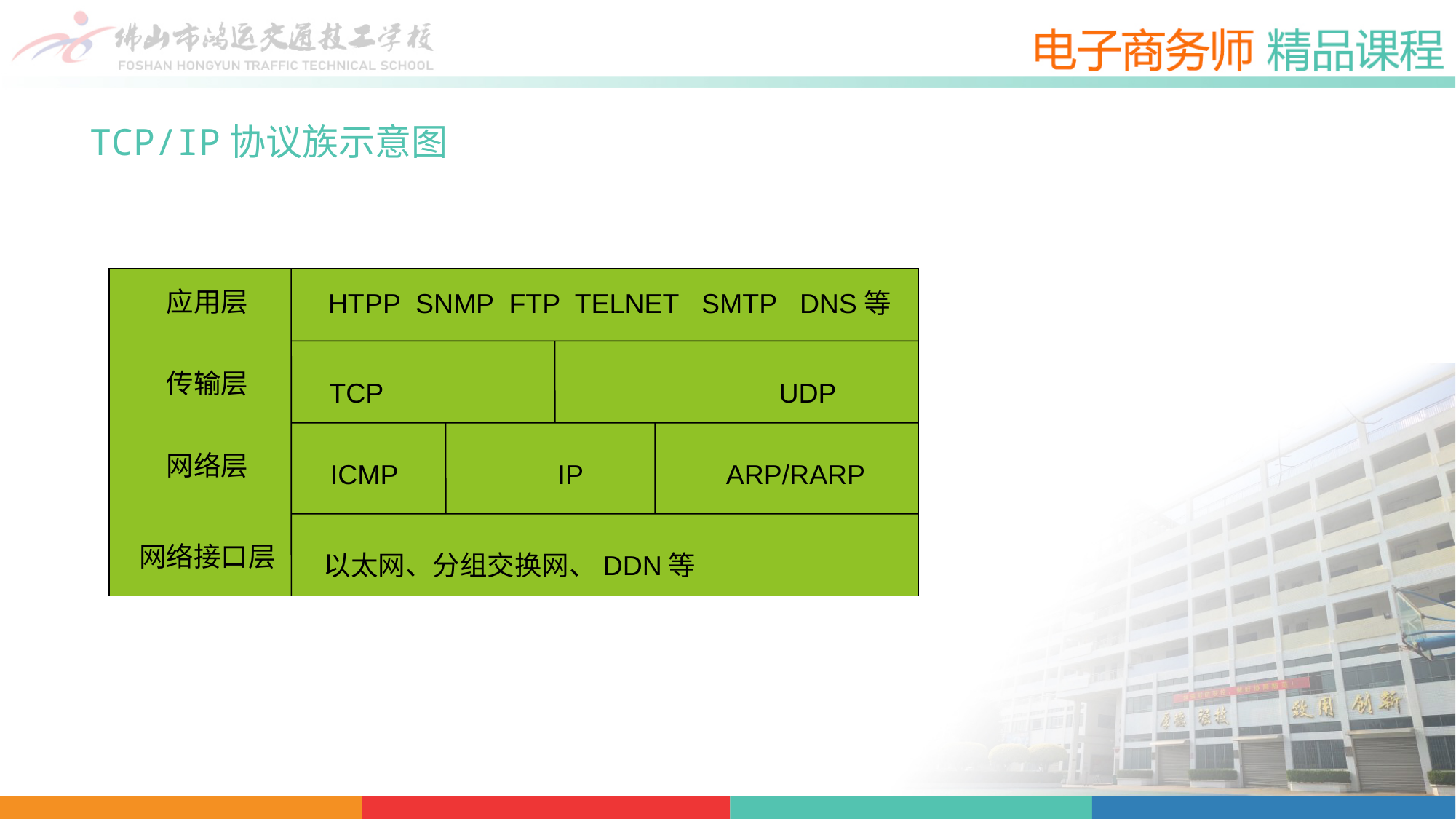

TCP/IP协议族示意图

应用层
HTPP  SNMP  FTP  TELNET   SMTP   DNS等

传输层
TCP                                                    UDP

网络层
ICMP                     IP                   ARP/RARP

网络接口层
以太网、分组交换网、DDN等